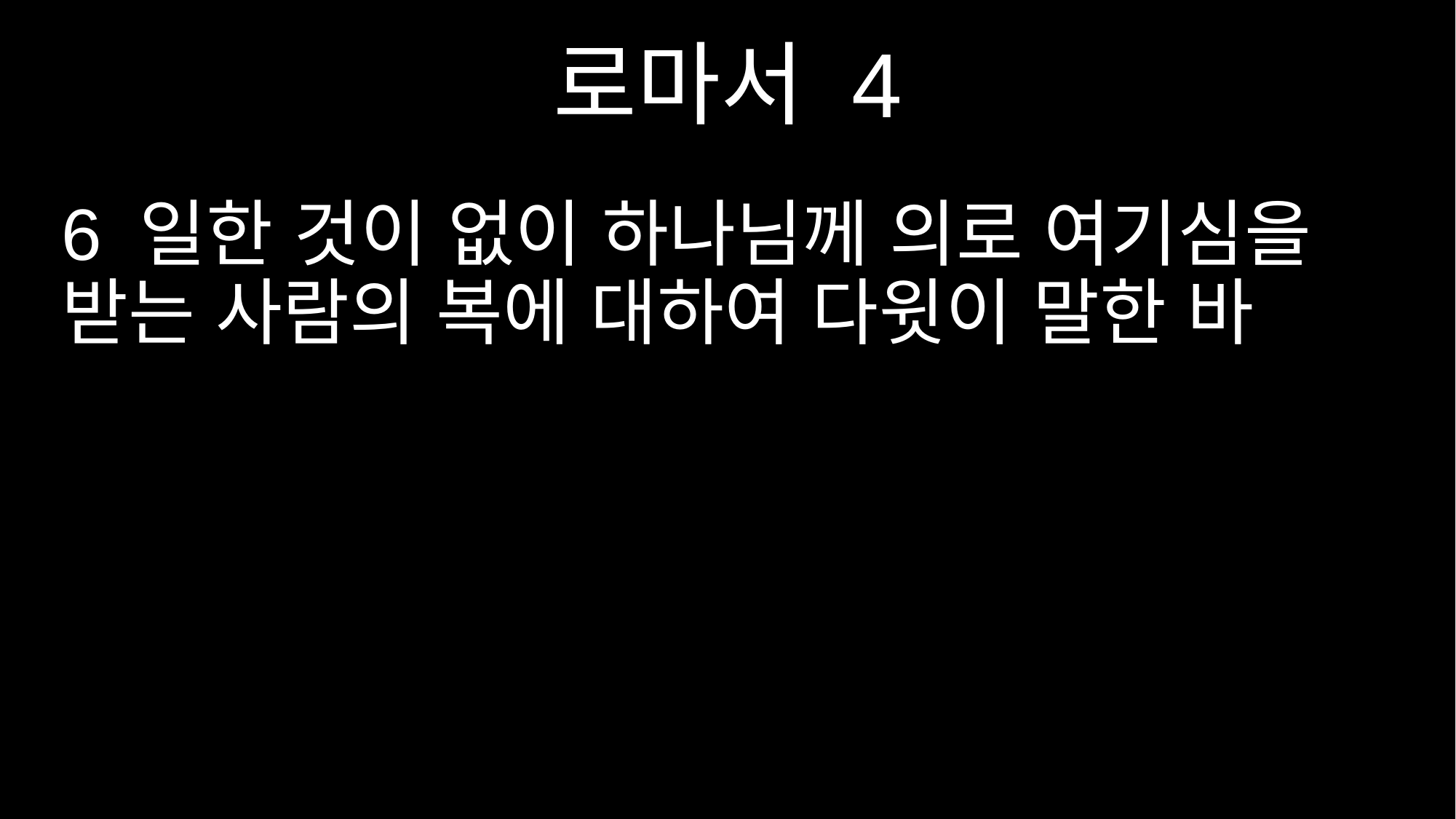

로마서 4
6 일한 것이 없이 하나님께 의로 여기심을 받는 사람의 복에 대하여 다윗이 말한 바